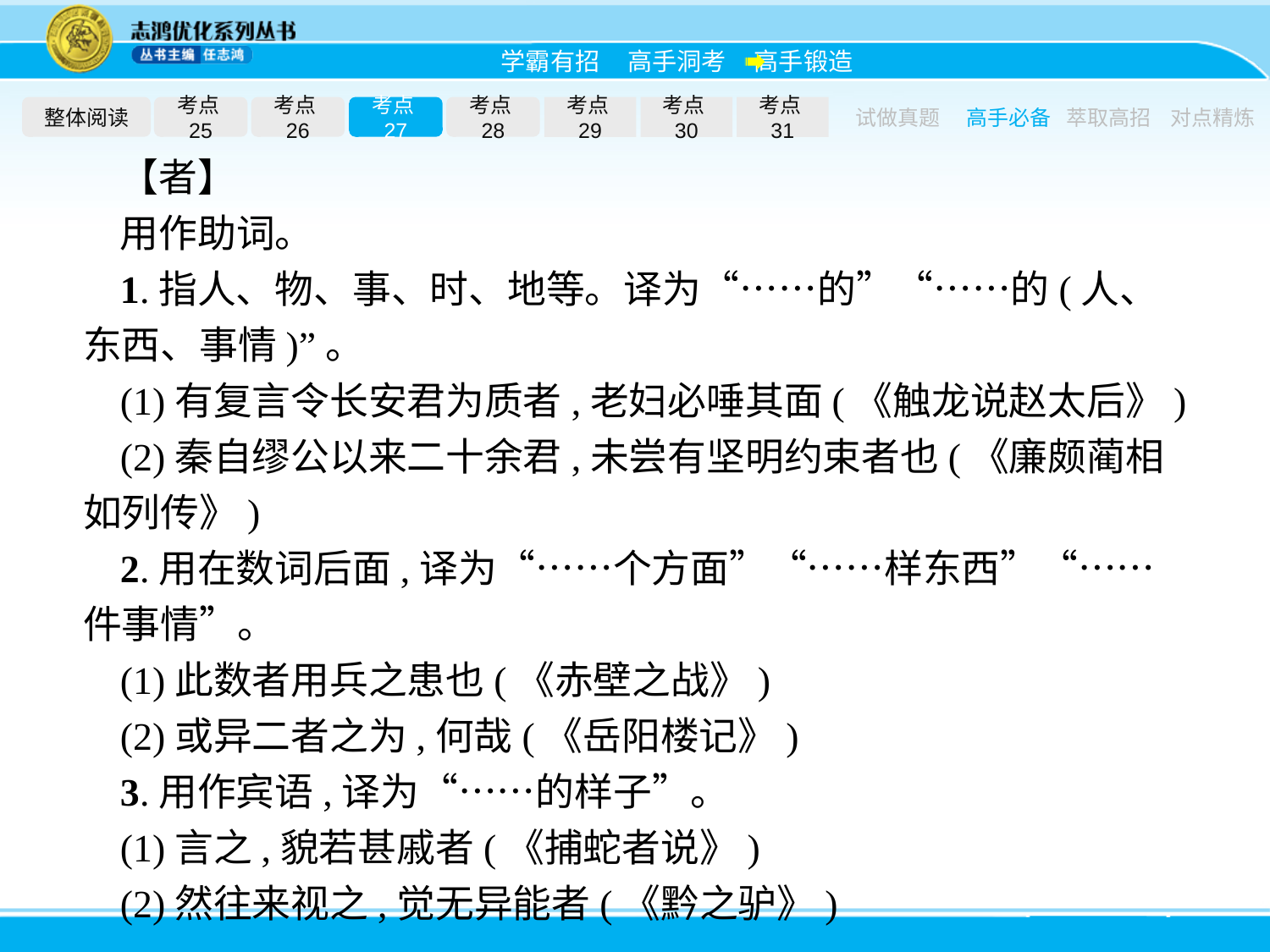

整体阅读
考点25
考点26
考点27
考点28
考点29
考点30
考点31
试做真题
高手必备
萃取高招
对点精炼
【者】
用作助词。
1.指人、物、事、时、地等。译为“……的”“……的(人、东西、事情)”。
(1)有复言令长安君为质者,老妇必唾其面(《触龙说赵太后》)
(2)秦自缪公以来二十余君,未尝有坚明约束者也(《廉颇蔺相如列传》)
2.用在数词后面,译为“……个方面”“……样东西”“……件事情”。
(1)此数者用兵之患也(《赤壁之战》)
(2)或异二者之为,何哉(《岳阳楼记》)
3.用作宾语,译为“……的样子”。
(1)言之,貌若甚戚者(《捕蛇者说》)
(2)然往来视之,觉无异能者(《黔之驴》)